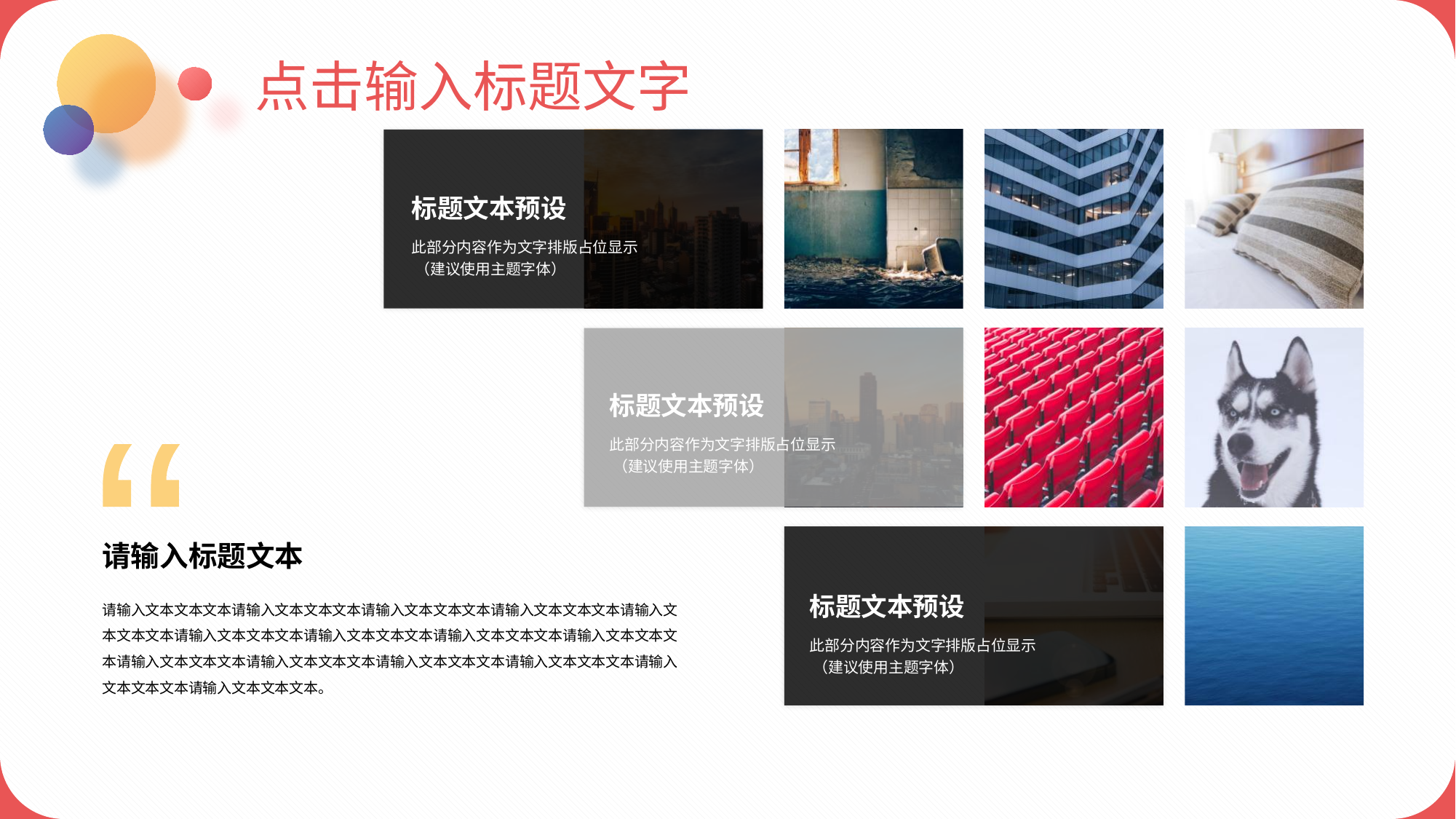

点击输入标题文字

标题文本预设
此部分内容作为文字排版占位显示
 （建议使用主题字体）

标题文本预设
此部分内容作为文字排版占位显示
 （建议使用主题字体）
“
请输入标题文本
请输入文本文本文本请输入文本文本文本请输入文本文本文本请输入文本文本文本请输入文
本文本文本请输入文本文本文本请输入文本文本文本请输入文本文本文本请输入文本文本文
本请输入文本文本文本请输入文本文本文本请输入文本文本文本请输入文本文本文本请输入
文本文本文本请输入文本文本文本。

标题文本预设
此部分内容作为文字排版占位显示
 （建议使用主题字体）